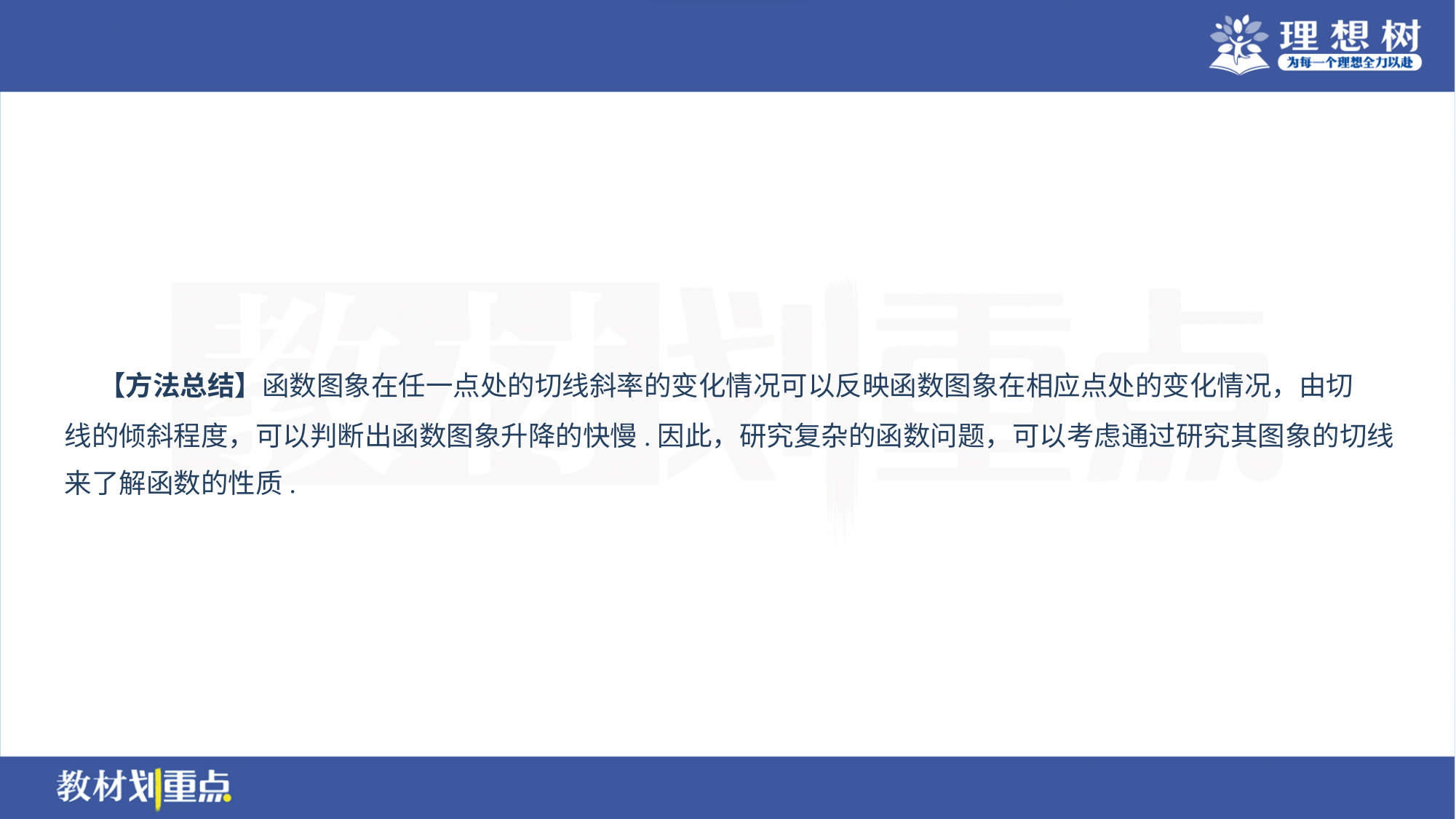

【方法总结】函数图象在任一点处的切线斜率的变化情况可以反映函数图象在相应点处的变化情况，由切
线的倾斜程度，可以判断出函数图象升降的快慢.因此，研究复杂的函数问题，可以考虑通过研究其图象的切线
来了解函数的性质.